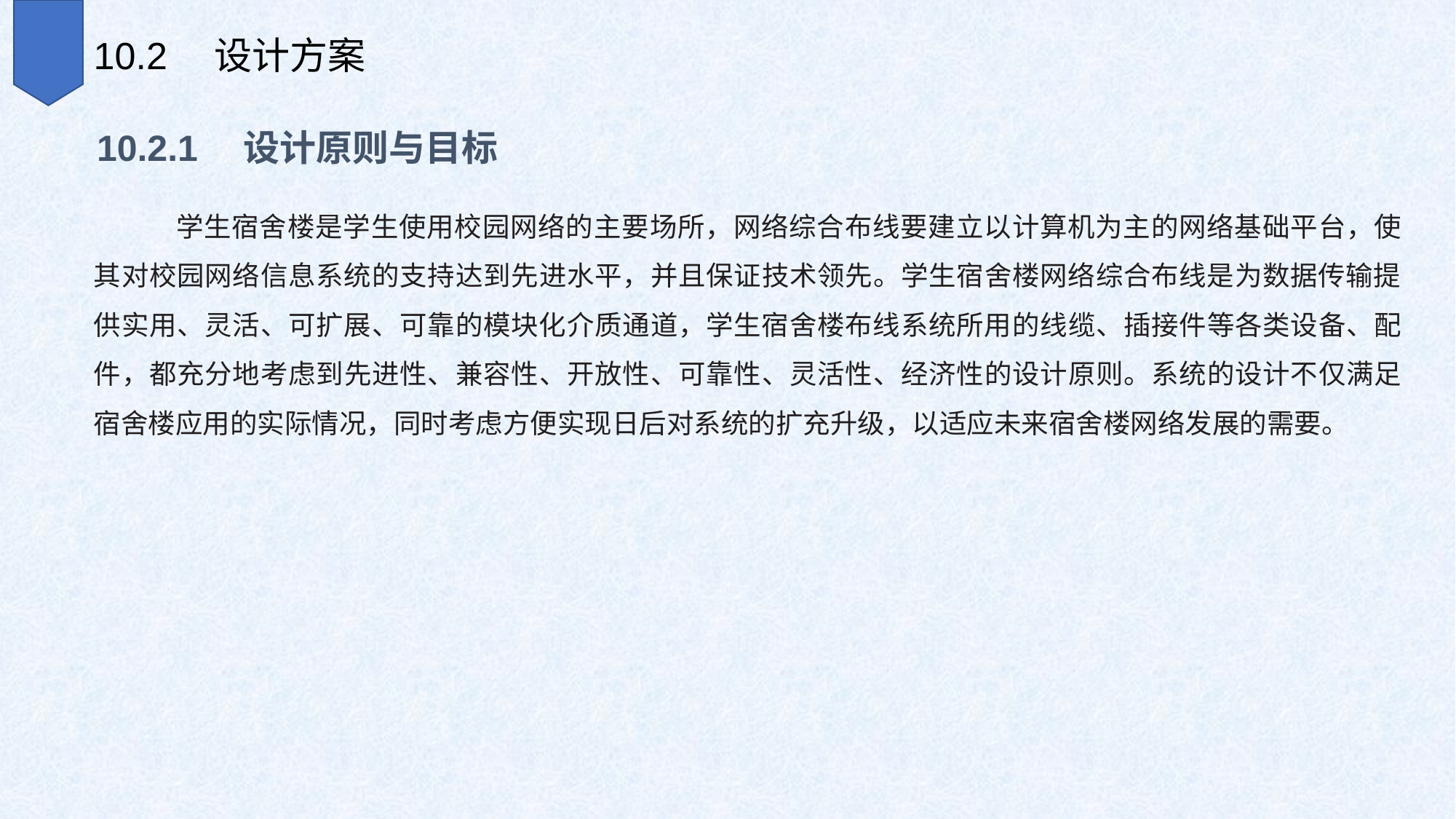

10.2　设计方案
10.2.1　设计原则与目标
　学生宿舍楼是学生使用校园网络的主要场所，网络综合布线要建立以计算机为主的网络基础平台，使其对校园网络信息系统的支持达到先进水平，并且保证技术领先。学生宿舍楼网络综合布线是为数据传输提供实用、灵活、可扩展、可靠的模块化介质通道，学生宿舍楼布线系统所用的线缆、插接件等各类设备、配件，都充分地考虑到先进性、兼容性、开放性、可靠性、灵活性、经济性的设计原则。系统的设计不仅满足宿舍楼应用的实际情况，同时考虑方便实现日后对系统的扩充升级，以适应未来宿舍楼网络发展的需要。